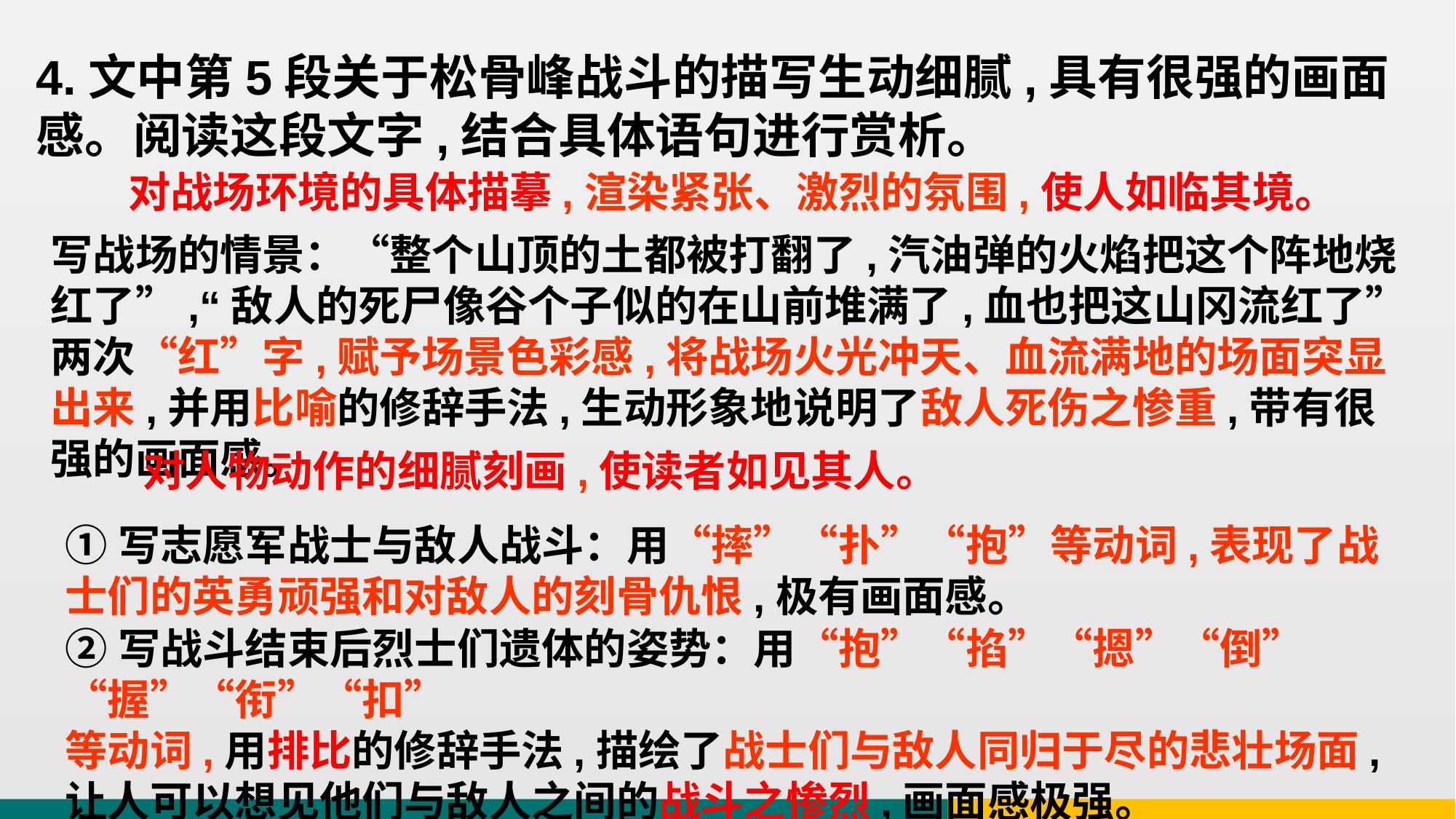

4.文中第5段关于松骨峰战斗的描写生动细腻,具有很强的画面感。阅读这段文字,结合具体语句进行赏析。
       对战场环境的具体描摹,渲染紧张、激烈的氛围,使人如临其境。
写战场的情景：“整个山顶的土都被打翻了,汽油弹的火焰把这个阵地烧红了”,“敌人的死尸像谷个子似的在山前堆满了,血也把这山冈流红了”两次“红”字,赋予场景色彩感,将战场火光冲天、血流满地的场面突显出来,并用比喻的修辞手法,生动形象地说明了敌人死伤之惨重,带有很强的画面感。
       对人物动作的细腻刻画,使读者如见其人。
①写志愿军战士与敌人战斗：用“摔”“扑”“抱”等动词,表现了战士们的英勇顽强和对敌人的刻骨仇恨,极有画面感。

②写战斗结束后烈士们遗体的姿势：用“抱”“掐”“摁”“倒”“握”“衔”“扣”
等动词,用排比的修辞手法,描绘了战士们与敌人同归于尽的悲壮场面,让人可以想见他们与敌人之间的战斗之惨烈,画面感极强。